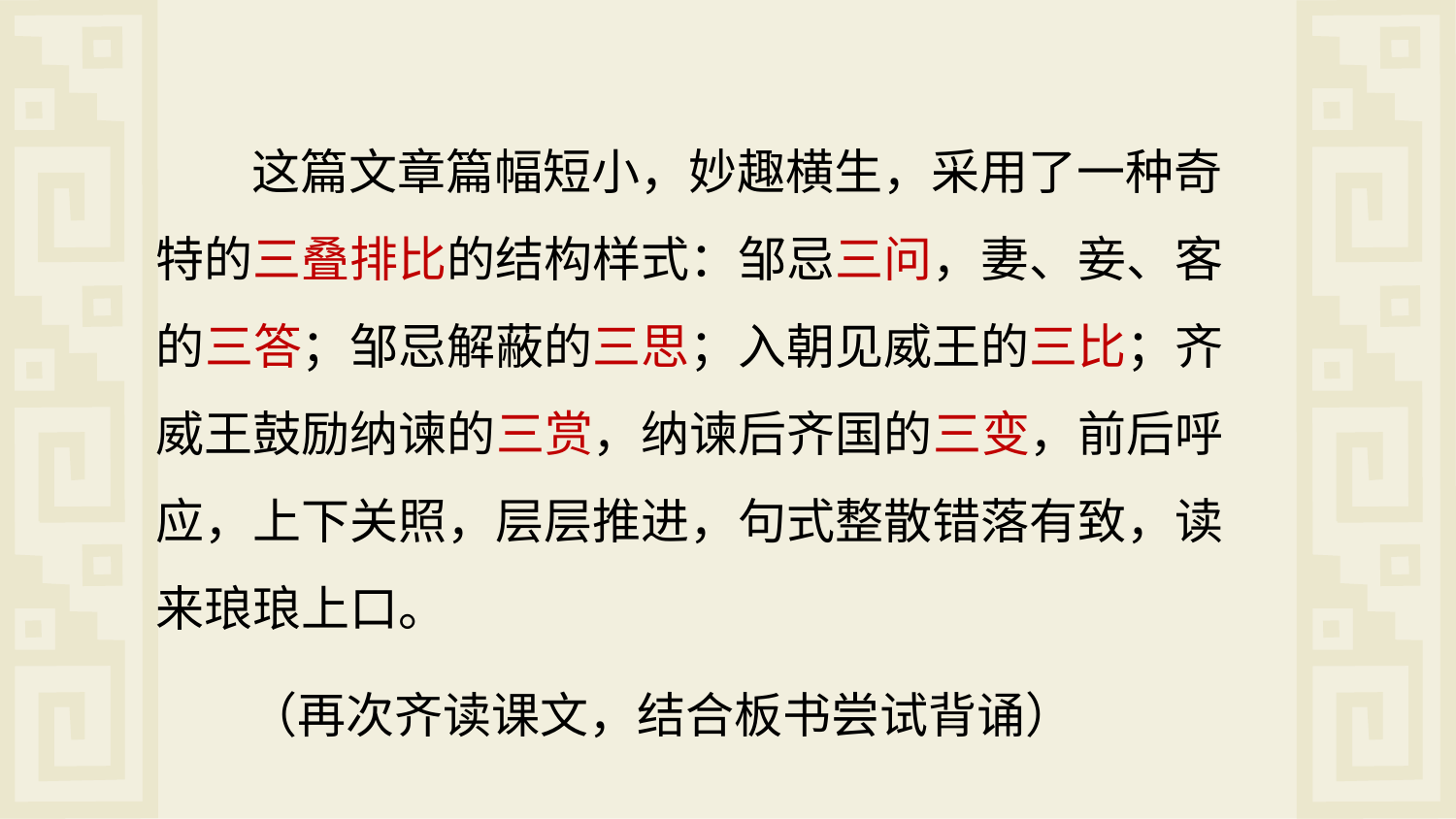

这篇文章篇幅短小，妙趣横生，采用了一种奇特的三叠排比的结构样式：邹忌三问，妻、妾、客的三答；邹忌解蔽的三思；入朝见威王的三比；齐威王鼓励纳谏的三赏，纳谏后齐国的三变，前后呼应，上下关照，层层推进，句式整散错落有致，读来琅琅上口。
（再次齐读课文，结合板书尝试背诵）